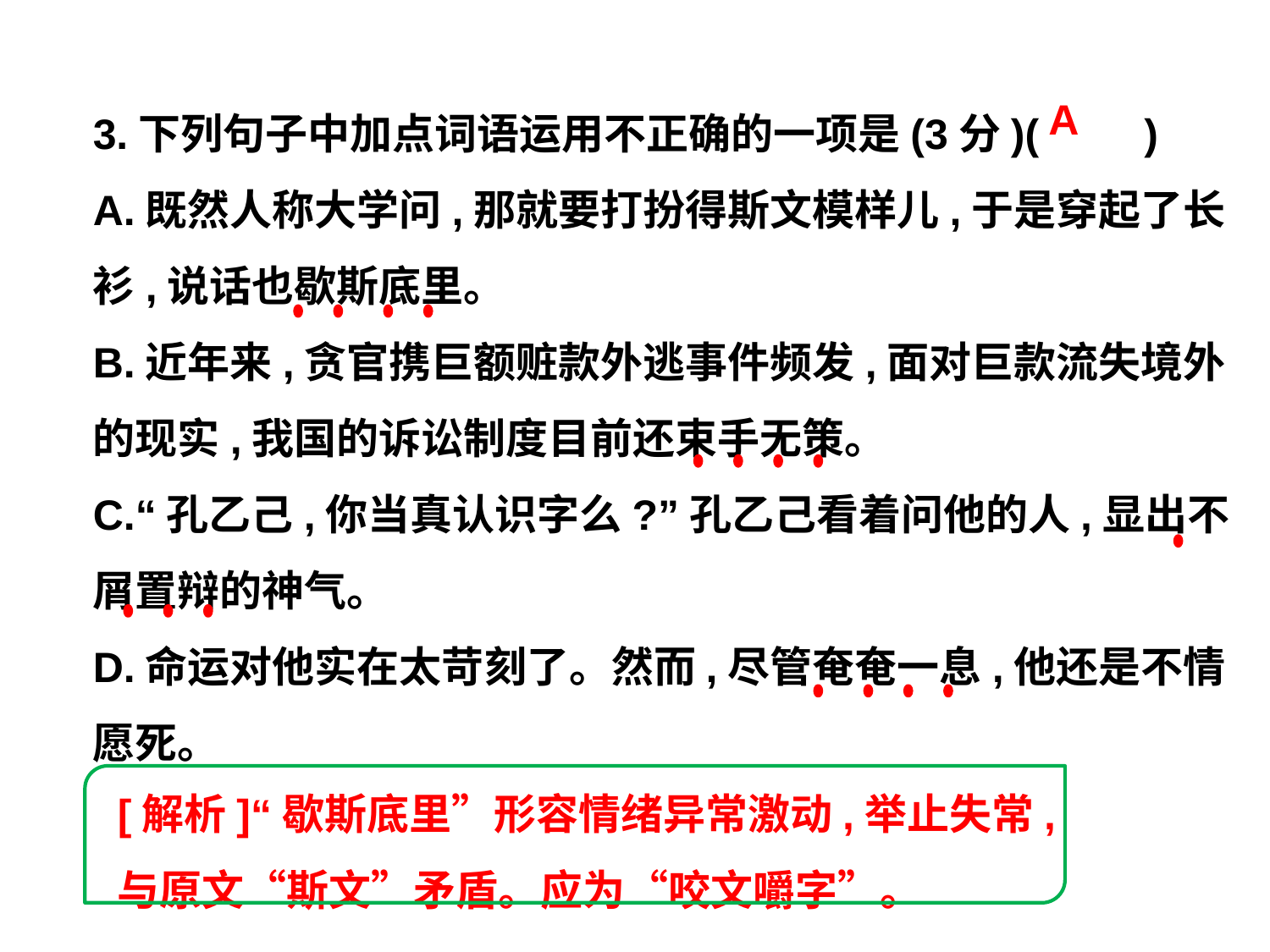

3.下列句子中加点词语运用不正确的一项是(3分)(　　)
A.既然人称大学问,那就要打扮得斯文模样儿,于是穿起了长
衫,说话也歇斯底里。
B.近年来,贪官携巨额赃款外逃事件频发,面对巨款流失境外
的现实,我国的诉讼制度目前还束手无策。
C.“孔乙己,你当真认识字么?”孔乙己看着问他的人,显出不
屑置辩的神气。
D.命运对他实在太苛刻了。然而,尽管奄奄一息,他还是不情
愿死。
A

[解析]“歇斯底里”形容情绪异常激动,举止失常,与原文“斯文”矛盾。应为“咬文嚼字”。